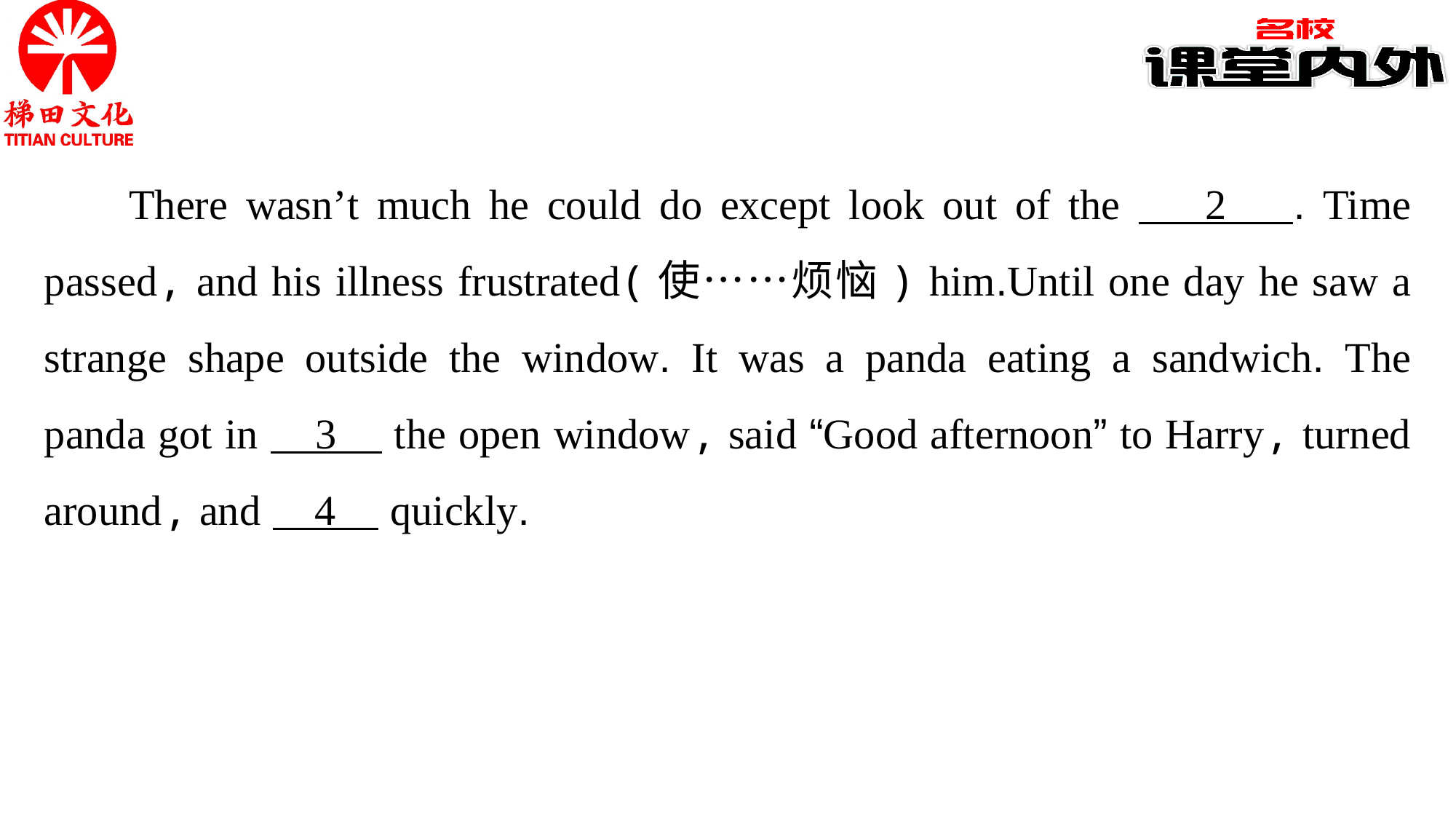

There wasn’t much he could do except look out of the     2    . Time passed, and his illness frustrated(使……烦恼) him.Until one day he saw a strange shape outside the window. It was a panda eating a sandwich. The panda got in     3     the open window, said “Good afternoon” to Harry, turned around, and     4     quickly.